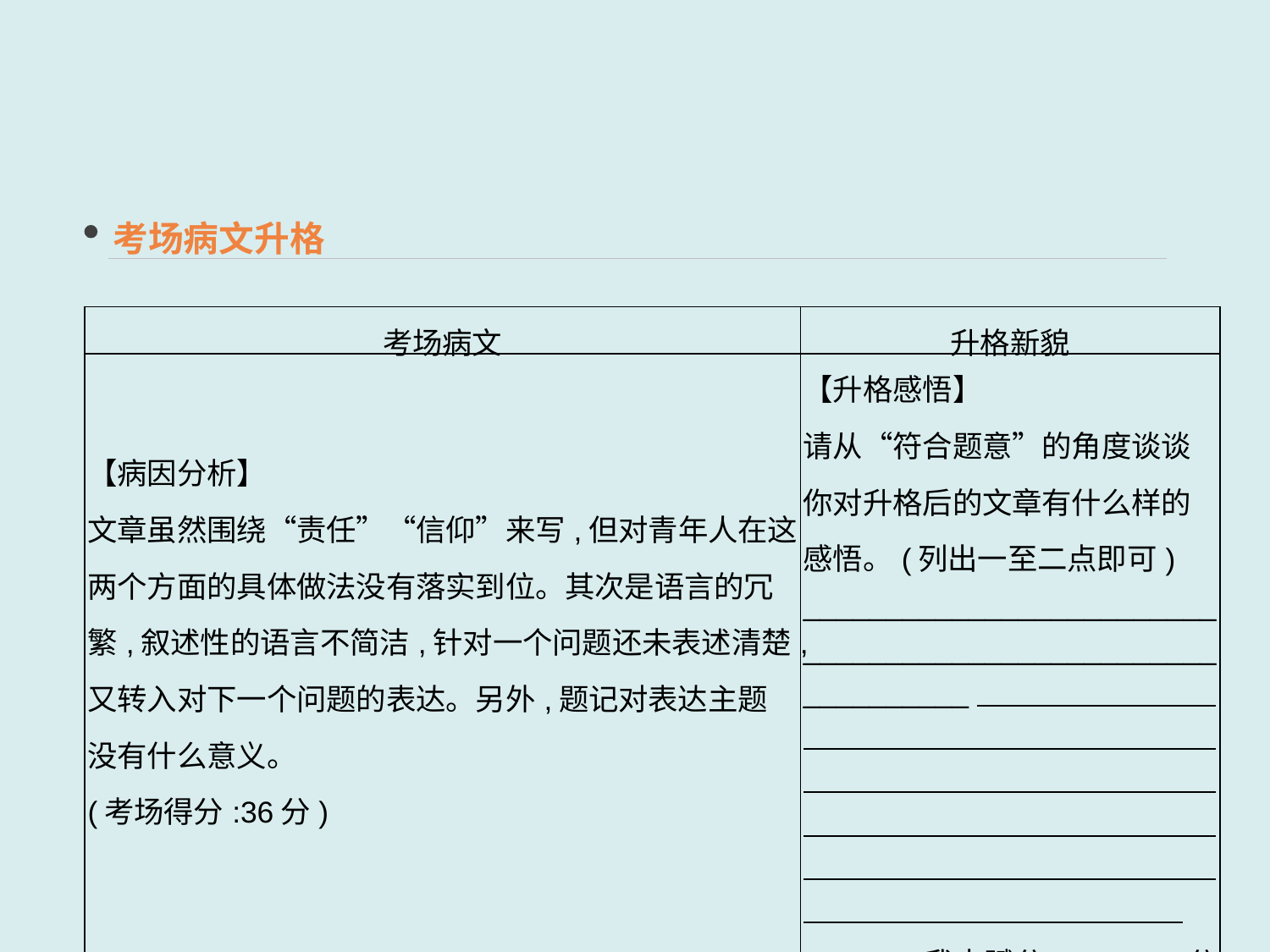

考场病文升格

| 考场病文 | 升格新貌 |
| --- | --- |
| 【病因分析】 文章虽然围绕“责任”“信仰”来写,但对青年人在这两个方面的具体做法没有落实到位。其次是语言的冗繁,叙述性的语言不简洁,针对一个问题还未表述清楚,又转入对下一个问题的表达。另外,题记对表达主题没有什么意义。 (考场得分:36分) | 【升格感悟】 请从“符合题意”的角度谈谈你对升格后的文章有什么样的感悟。(列出一至二点即可) \_\_\_\_\_\_\_\_\_\_\_\_\_\_\_\_\_\_\_\_\_\_\_\_\_\_\_\_\_\_\_\_\_\_\_\_\_\_\_\_\_\_\_\_\_\_\_\_\_\_\_\_\_\_\_\_\_\_\_\_ 我来赋分:　　　　分 |